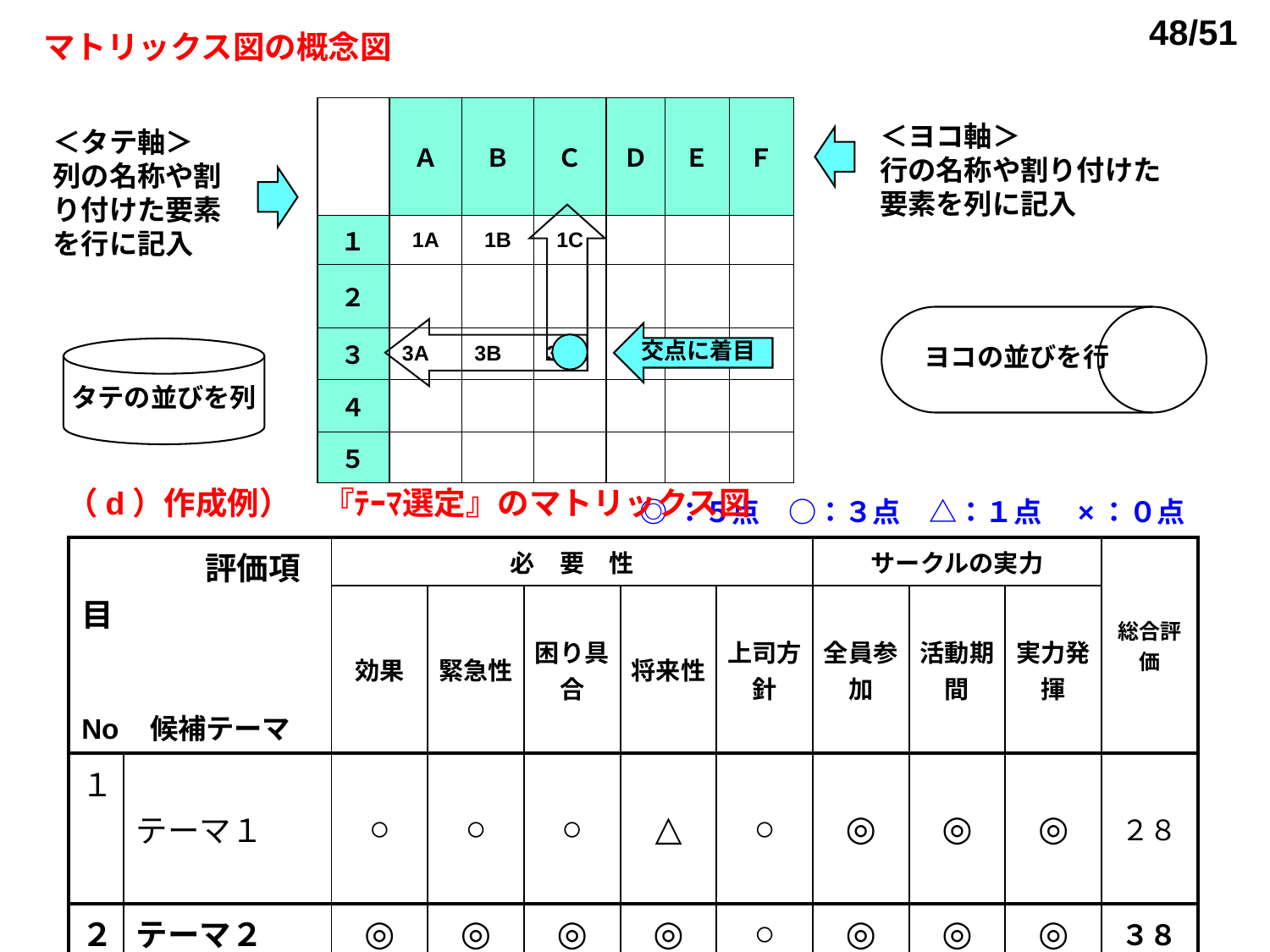

48/51
マトリックス図の概念図
|  | Ａ | Ｂ | Ｃ | Ｄ | Ｅ | Ｆ |
| --- | --- | --- | --- | --- | --- | --- |
| １ | 1A | 1B | 1C |  |  |  |
| ２ |  |  |  |  |  |  |
| ３ | 3A | 3B | 3C |  |  |  |
| ４ |  |  |  |  |  |  |
| ５ |  |  |  |  |  |  |
＜ヨコ軸＞
行の名称や割り付けた
要素を列に記入
＜タテ軸＞
列の名称や割り付けた要素を行に記入

ヨコの並びを行

交点に着目

タテの並びを列
（d）作成例）　『ﾃｰﾏ選定』のマトリックス図
| ◎：５点　○：３点　△：１点　×：０点 |  |  |  |  |  |  |  |  |  |  |
| --- | --- | --- | --- | --- | --- | --- | --- | --- | --- | --- |
| 評価項目 No　候補テーマ |  | 必　要　性 |  |  |  |  | サークルの実力 |  |  | 総合評価 |
|  |  | 効果 | 緊急性 | 困り具合 | 将来性 | 上司方針 | 全員参加 | 活動期間 | 実力発揮 |  |
| １ | テーマ１ | ○ | ○ | ○ | △ | ○ | ◎ | ◎ | ◎ | ２８ |
| ２ | テーマ２ | ◎ | ◎ | ◎ | ◎ | ○ | ◎ | ◎ | ◎ | ３８ |
| ３ | テーマ３ | ◎ | ○ | ○ | × | ○ | ◎ | × | ○ | ２４ |
| ４ | テーマ４ | ○ | ○ | ○ | ○ | ○ | ◎ | × | ○ | ２４ |